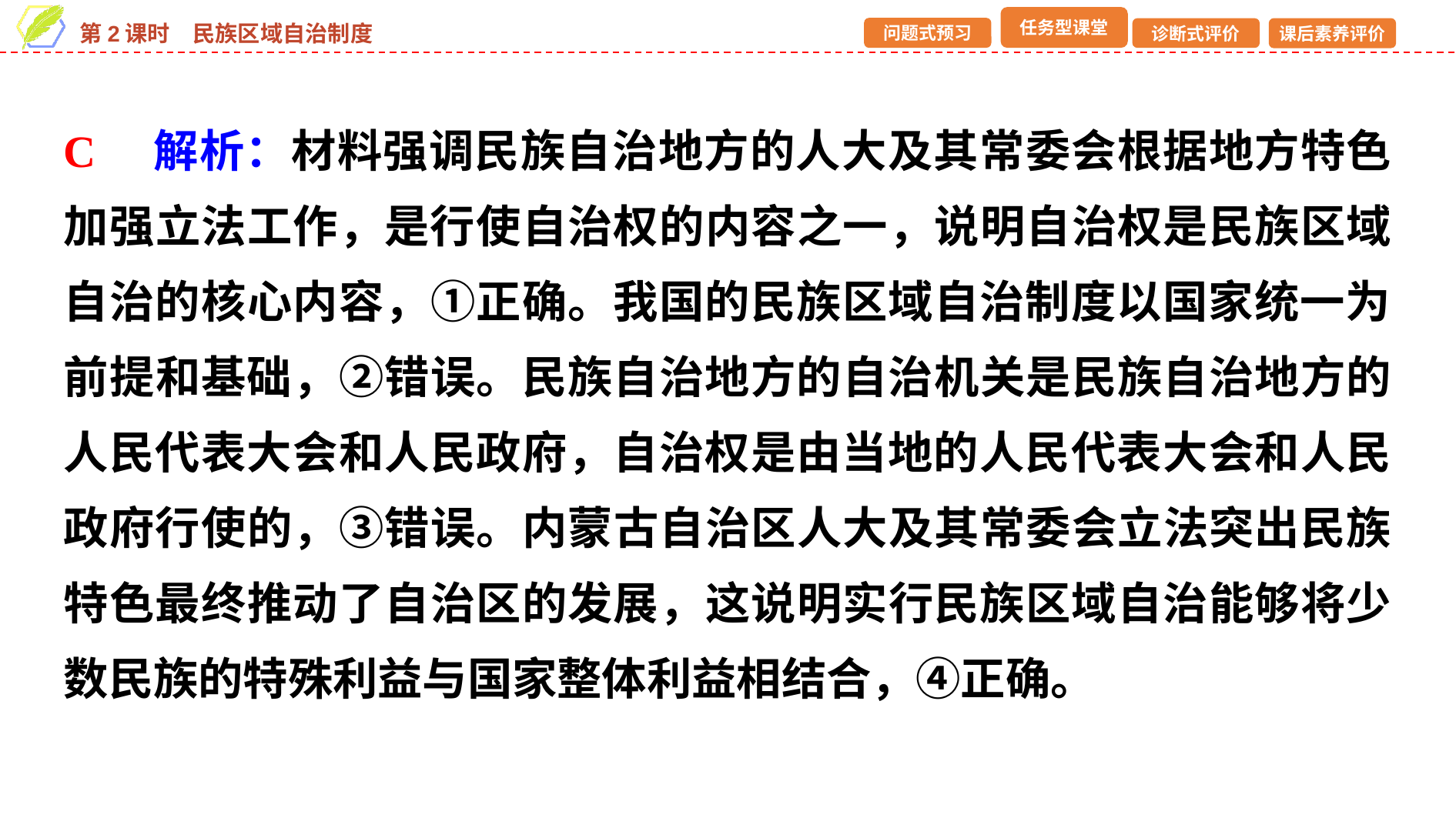

C　解析：材料强调民族自治地方的人大及其常委会根据地方特色加强立法工作，是行使自治权的内容之一，说明自治权是民族区域自治的核心内容，①正确。我国的民族区域自治制度以国家统一为前提和基础，②错误。民族自治地方的自治机关是民族自治地方的人民代表大会和人民政府，自治权是由当地的人民代表大会和人民政府行使的，③错误。内蒙古自治区人大及其常委会立法突出民族特色最终推动了自治区的发展，这说明实行民族区域自治能够将少数民族的特殊利益与国家整体利益相结合，④正确。